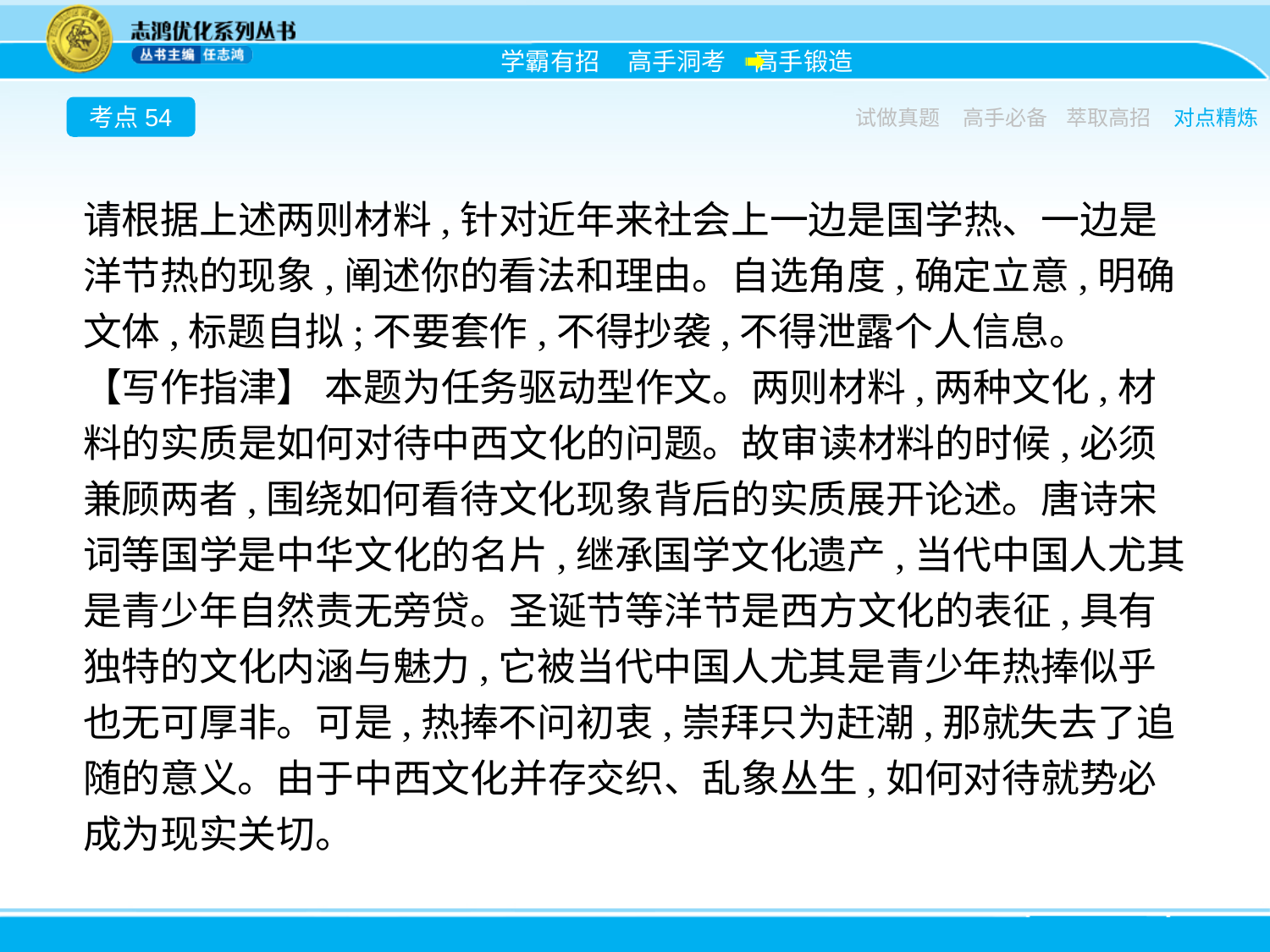

考点54
试做真题
高手必备
萃取高招
对点精炼
请根据上述两则材料,针对近年来社会上一边是国学热、一边是洋节热的现象,阐述你的看法和理由。自选角度,确定立意,明确文体,标题自拟;不要套作,不得抄袭,不得泄露个人信息。
【写作指津】 本题为任务驱动型作文。两则材料,两种文化,材料的实质是如何对待中西文化的问题。故审读材料的时候,必须兼顾两者,围绕如何看待文化现象背后的实质展开论述。唐诗宋词等国学是中华文化的名片,继承国学文化遗产,当代中国人尤其是青少年自然责无旁贷。圣诞节等洋节是西方文化的表征,具有独特的文化内涵与魅力,它被当代中国人尤其是青少年热捧似乎也无可厚非。可是,热捧不问初衷,崇拜只为赶潮,那就失去了追随的意义。由于中西文化并存交织、乱象丛生,如何对待就势必成为现实关切。